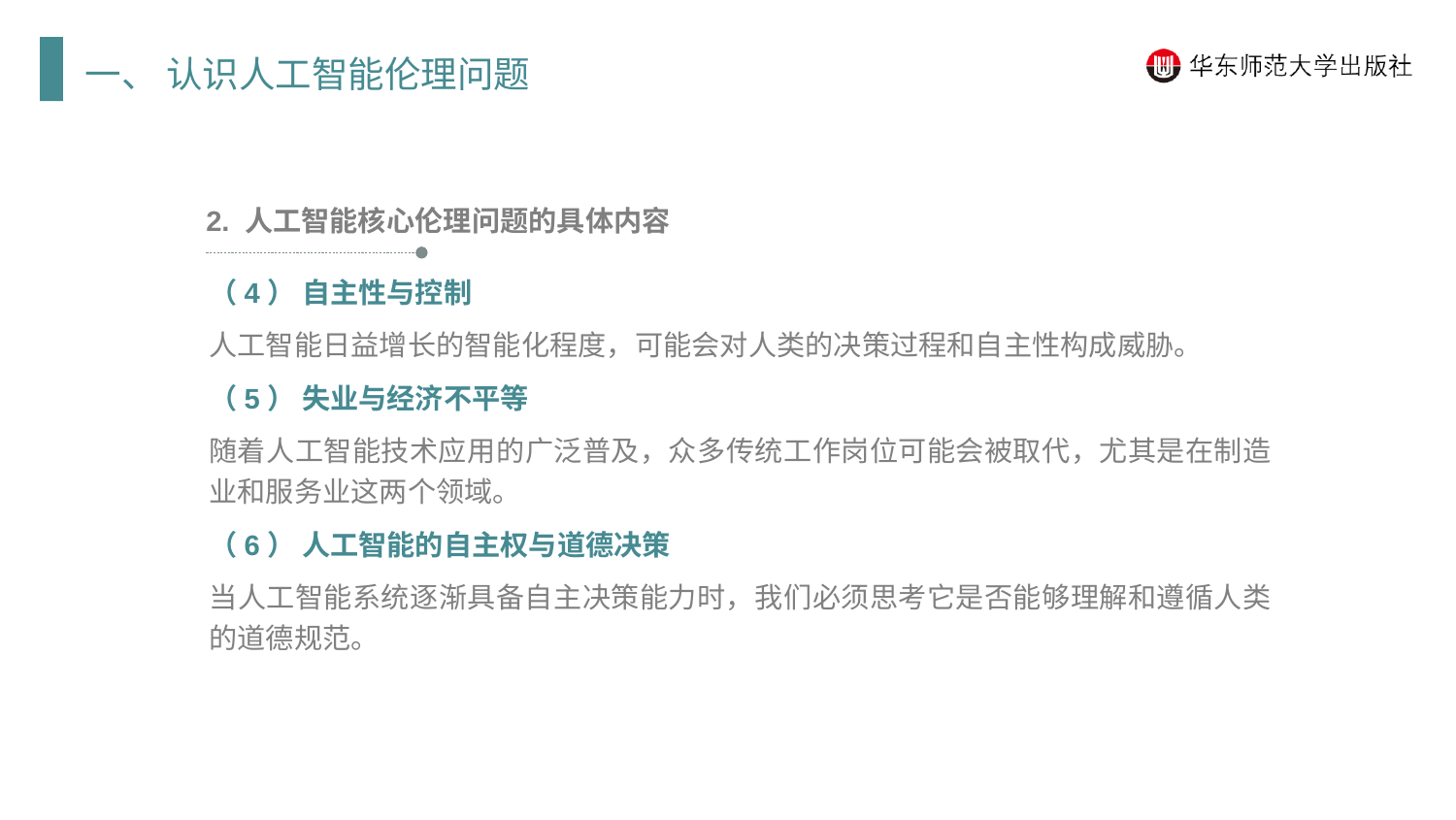

一、 认识人工智能伦理问题
2. 人工智能核心伦理问题的具体内容
（4） 自主性与控制
人工智能日益增长的智能化程度，可能会对人类的决策过程和自主性构成威胁。
（5） 失业与经济不平等
随着人工智能技术应用的广泛普及，众多传统工作岗位可能会被取代，尤其是在制造业和服务业这两个领域。
（6） 人工智能的自主权与道德决策
当人工智能系统逐渐具备自主决策能力时，我们必须思考它是否能够理解和遵循人类的道德规范。